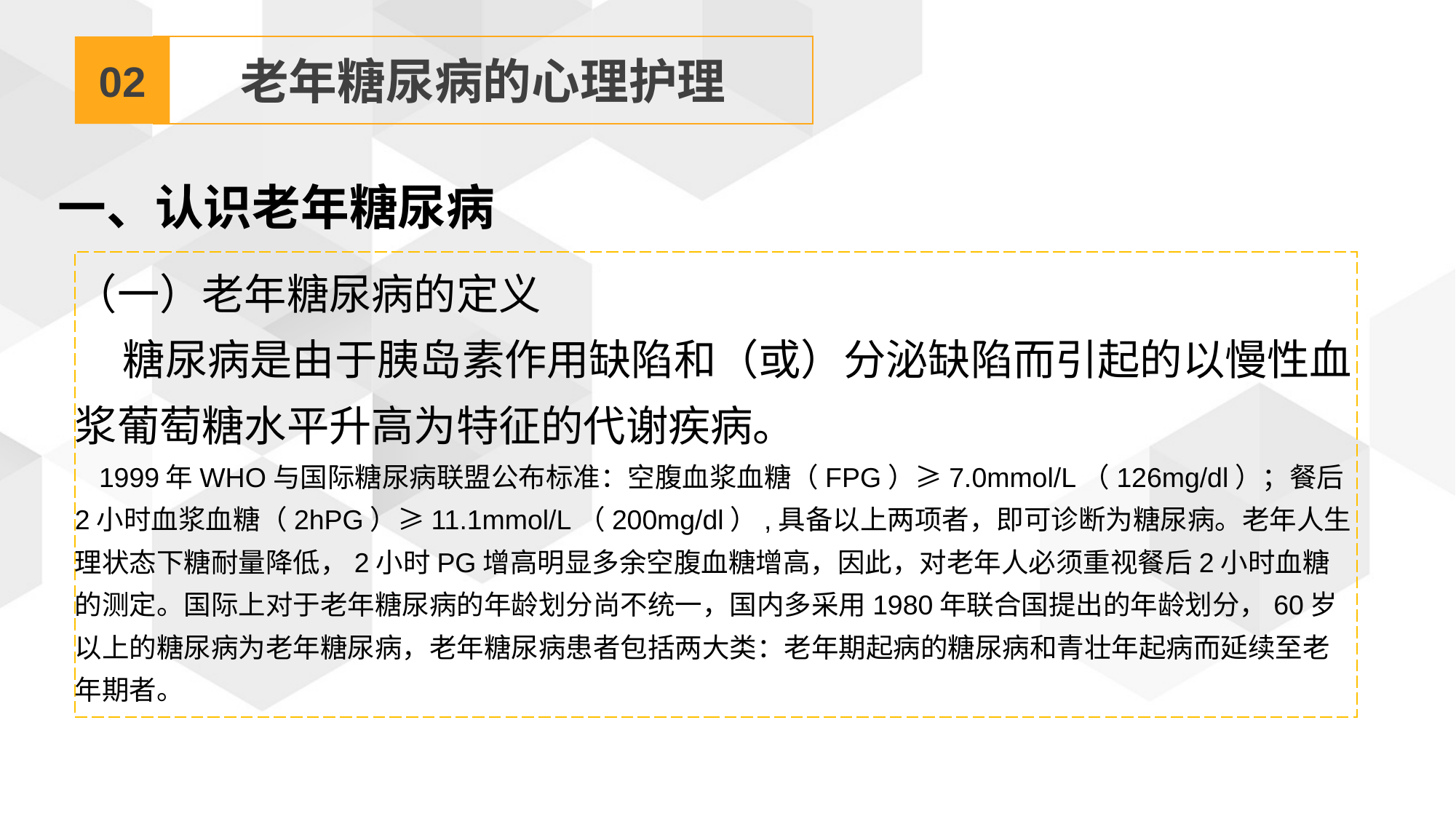

02
老年糖尿病的心理护理
一、认识老年糖尿病
（一）老年糖尿病的定义
    糖尿病是由于胰岛素作用缺陷和（或）分泌缺陷而引起的以慢性血浆葡萄糖水平升高为特征的代谢疾病。
    1999年WHO与国际糖尿病联盟公布标准：空腹血浆血糖（FPG）≥7.0mmol/L（126mg/dl）；餐后2小时血浆血糖（2hPG）≥11.1mmol/L（200mg/dl）,具备以上两项者，即可诊断为糖尿病。老年人生理状态下糖耐量降低，2小时PG增高明显多余空腹血糖增高，因此，对老年人必须重视餐后2小时血糖的测定。国际上对于老年糖尿病的年龄划分尚不统一，国内多采用1980年联合国提出的年龄划分，60岁以上的糖尿病为老年糖尿病，老年糖尿病患者包括两大类：老年期起病的糖尿病和青壮年起病而延续至老年期者。